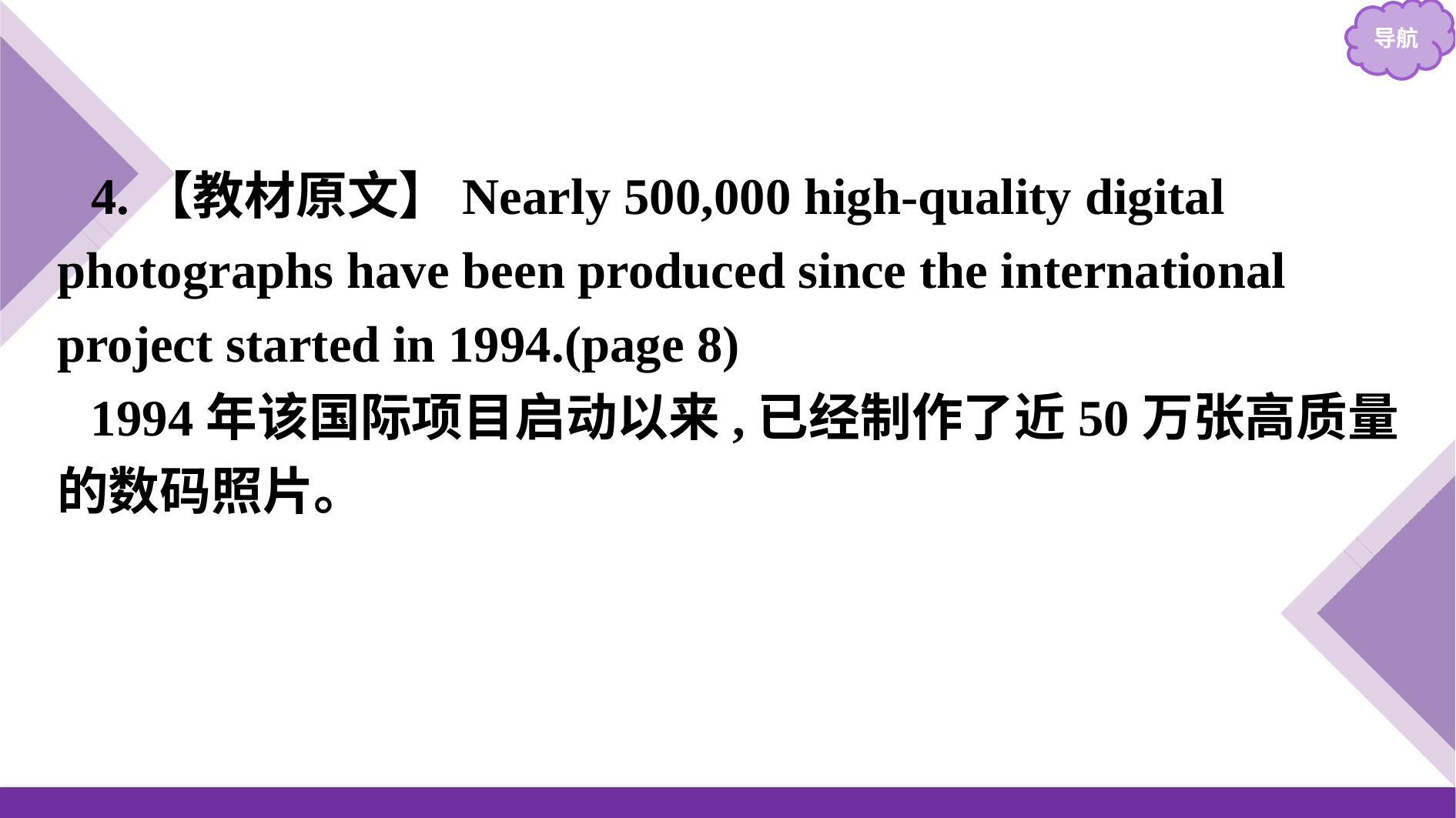

4.【教材原文】Nearly 500,000 high-quality digital photographs have been produced since the international project started in 1994.(page 8)
1994年该国际项目启动以来,已经制作了近50万张高质量的数码照片。